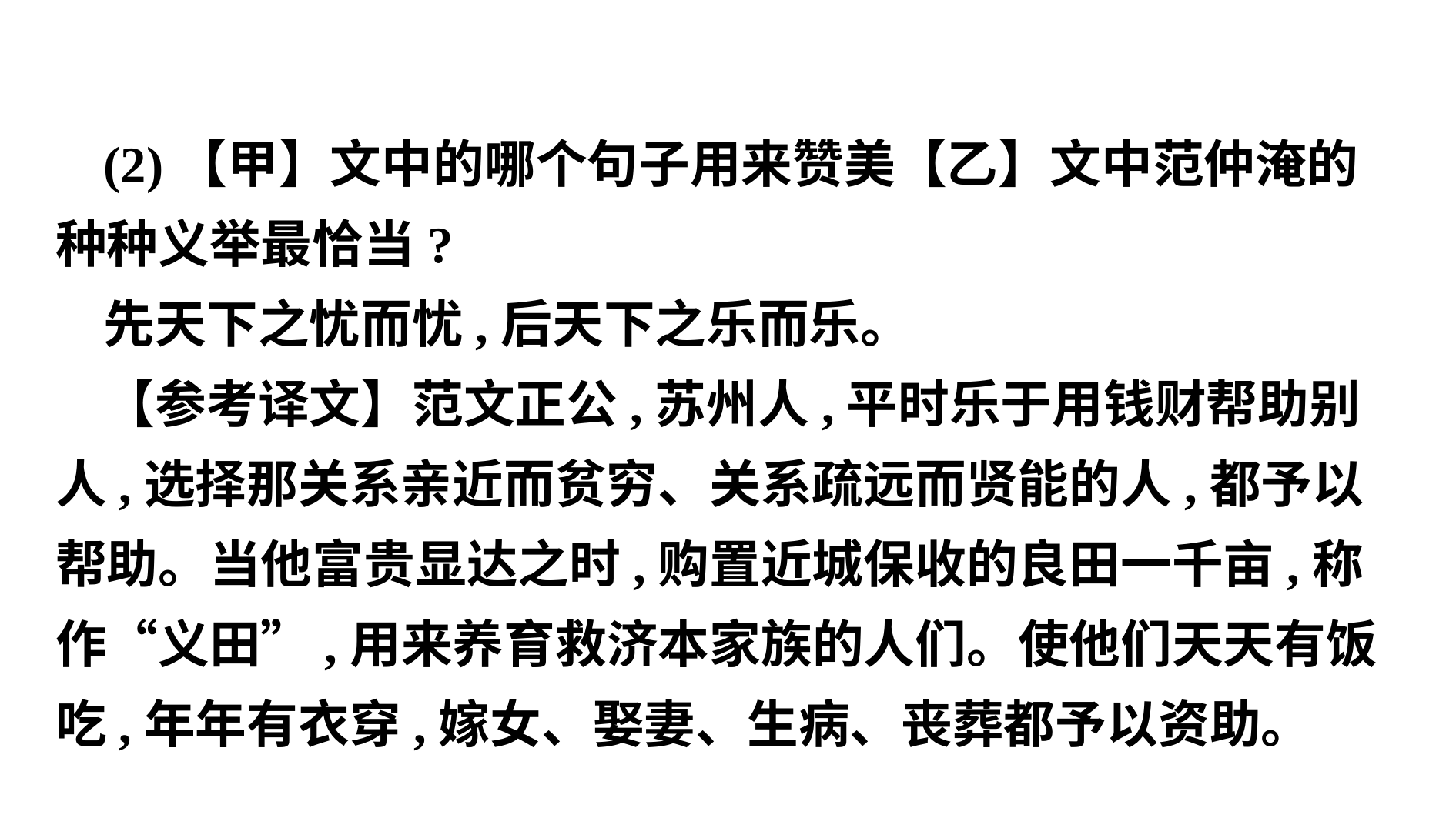

(2)【甲】文中的哪个句子用来赞美【乙】文中范仲淹的种种义举最恰当?
先天下之忧而忧,后天下之乐而乐。
【参考译文】范文正公,苏州人,平时乐于用钱财帮助别人,选择那关系亲近而贫穷、关系疏远而贤能的人,都予以帮助。当他富贵显达之时,购置近城保收的良田一千亩,称作“义田”,用来养育救济本家族的人们。使他们天天有饭吃,年年有衣穿,嫁女、娶妻、生病、丧葬都予以资助。